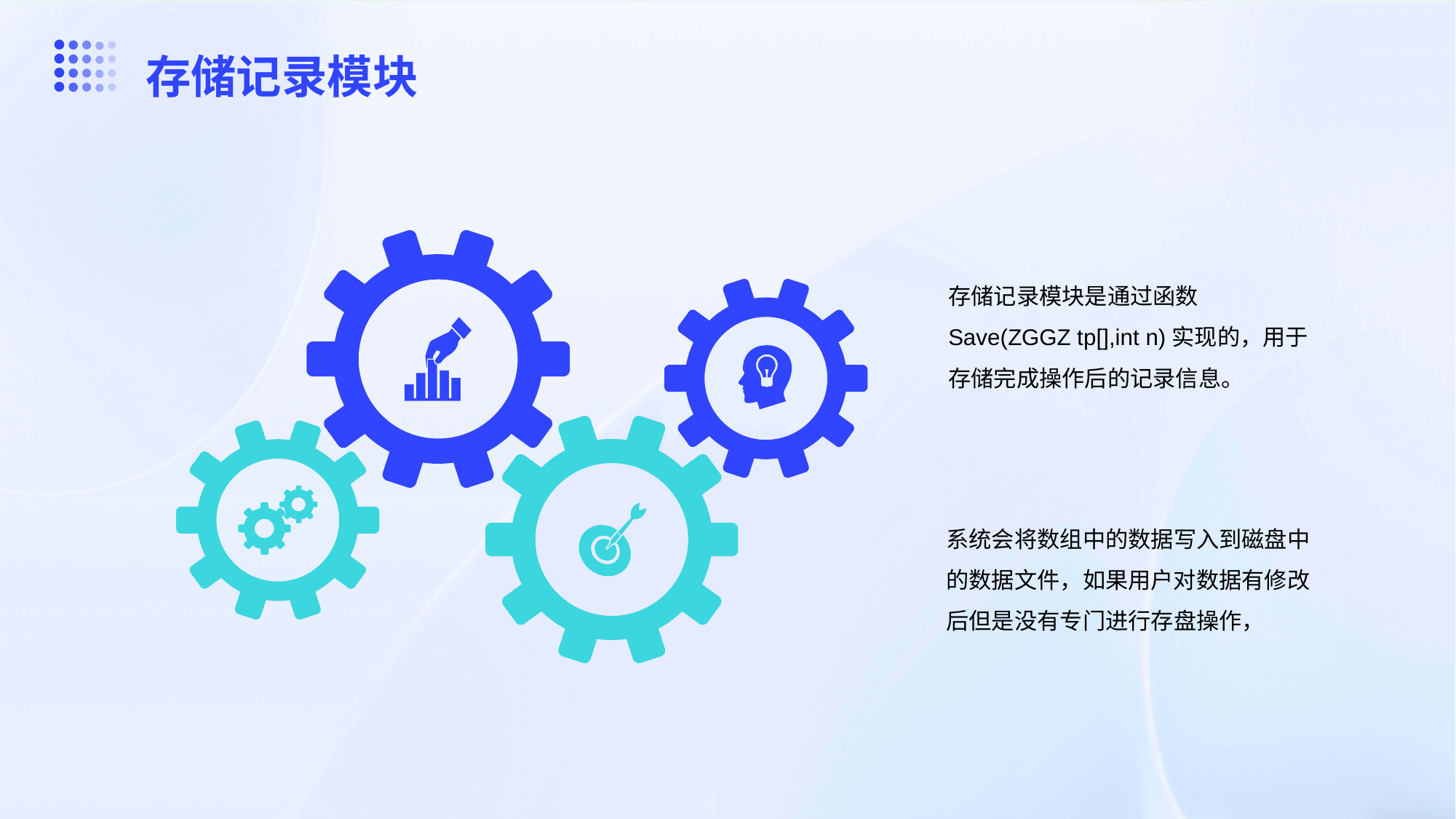

存储记录模块

存储记录模块是通过函数Save(ZGGZ tp[],int n)实现的，用于存储完成操作后的记录信息。

系统会将数组中的数据写入到磁盘中的数据文件，如果用户对数据有修改后但是没有专门进行存盘操作，